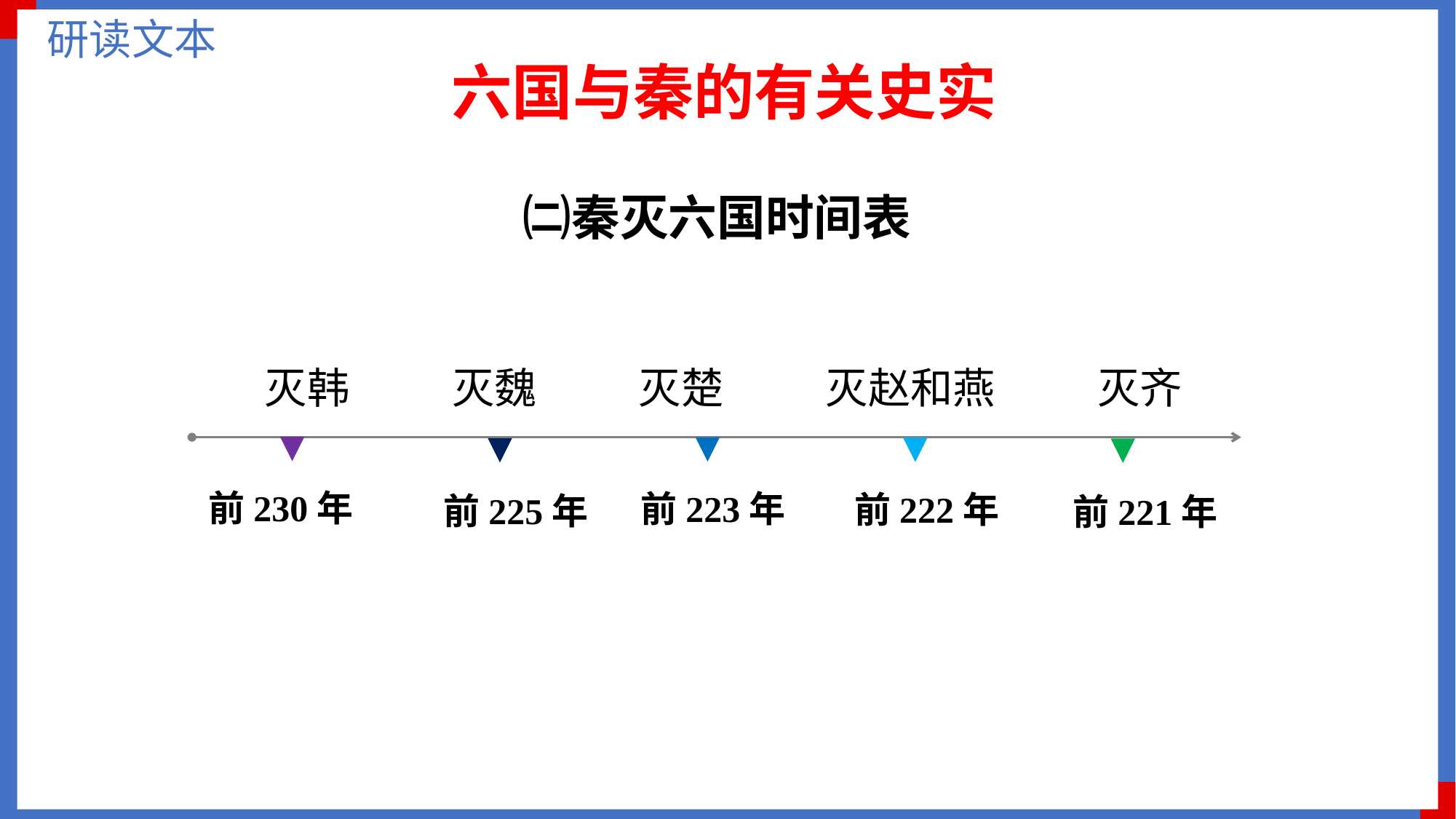

研读文本
六国与秦的有关史实
㈡秦灭六国时间表
灭韩
灭楚
灭魏
灭赵和燕
灭齐

前230年
前223年
前222年
前225年
前221年